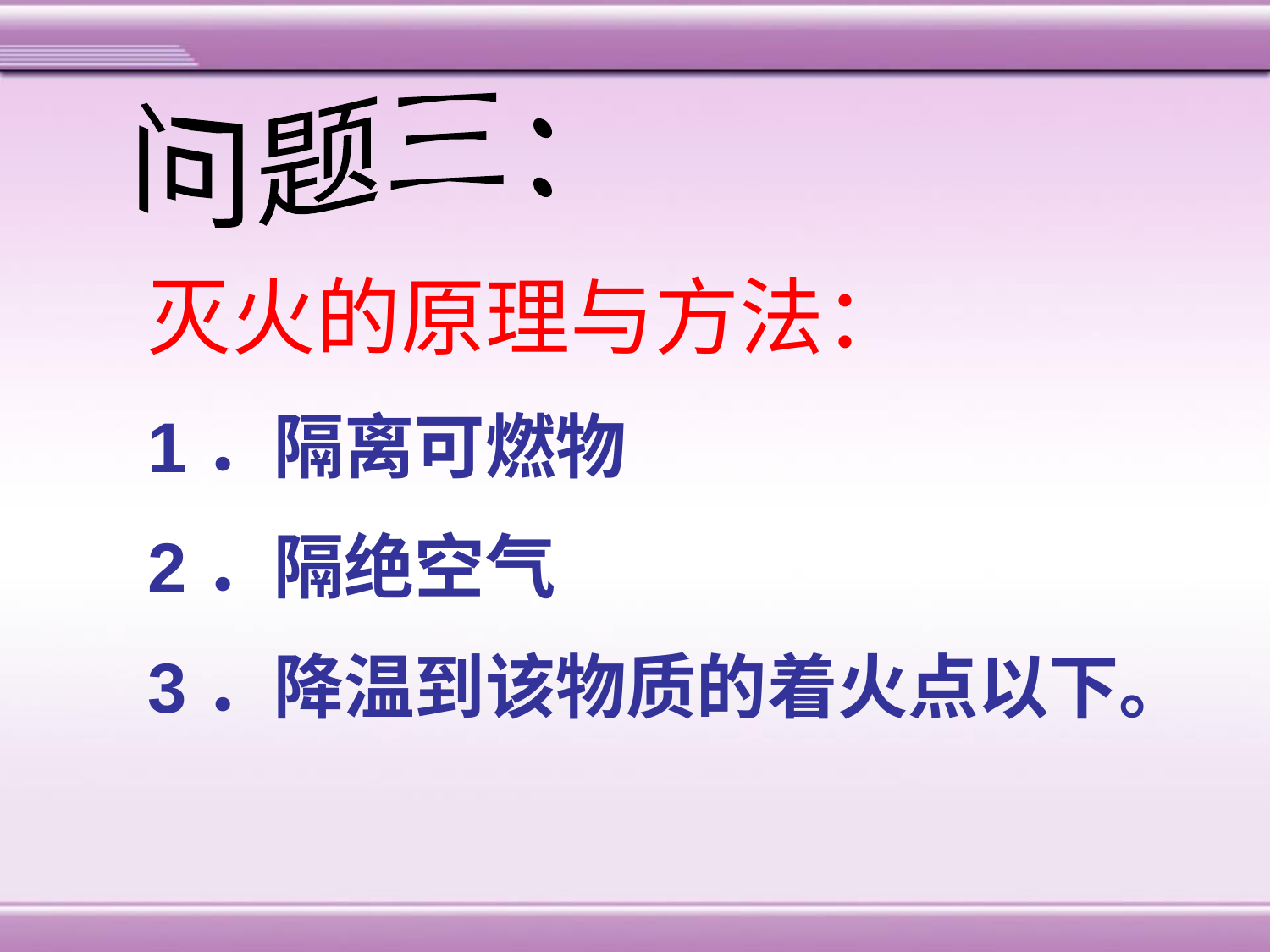

问题三：
灭火的原理与方法：
1．隔离可燃物
2．隔绝空气
3．降温到该物质的着火点以下。

11